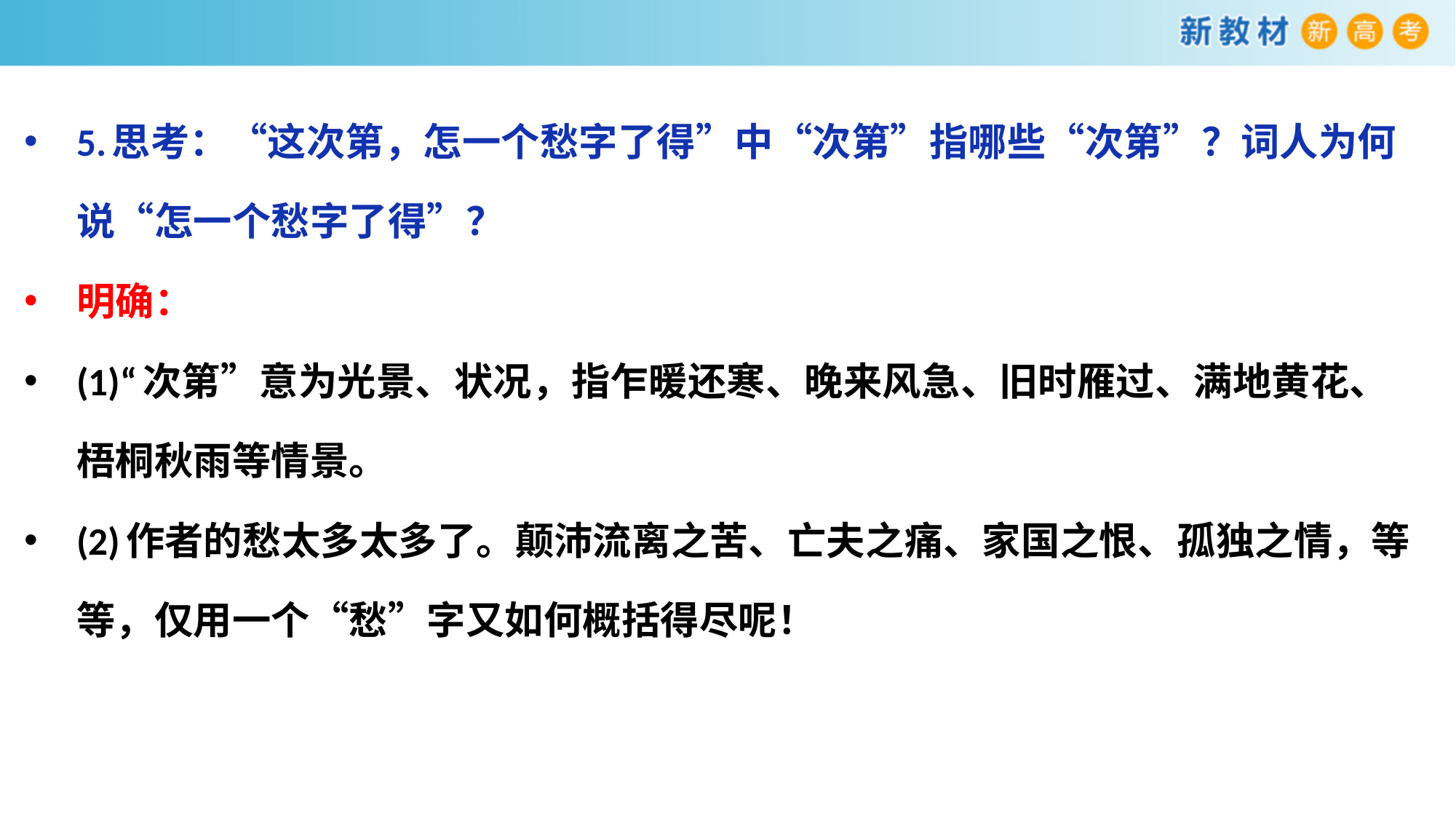

5.思考：“这次第，怎一个愁字了得”中“次第”指哪些“次第”？词人为何说“怎一个愁字了得”？
明确：
(1)“次第”意为光景、状况，指乍暖还寒、晚来风急、旧时雁过、满地黄花、梧桐秋雨等情景。
(2)作者的愁太多太多了。颠沛流离之苦、亡夫之痛、家国之恨、孤独之情，等等，仅用一个“愁”字又如何概括得尽呢！